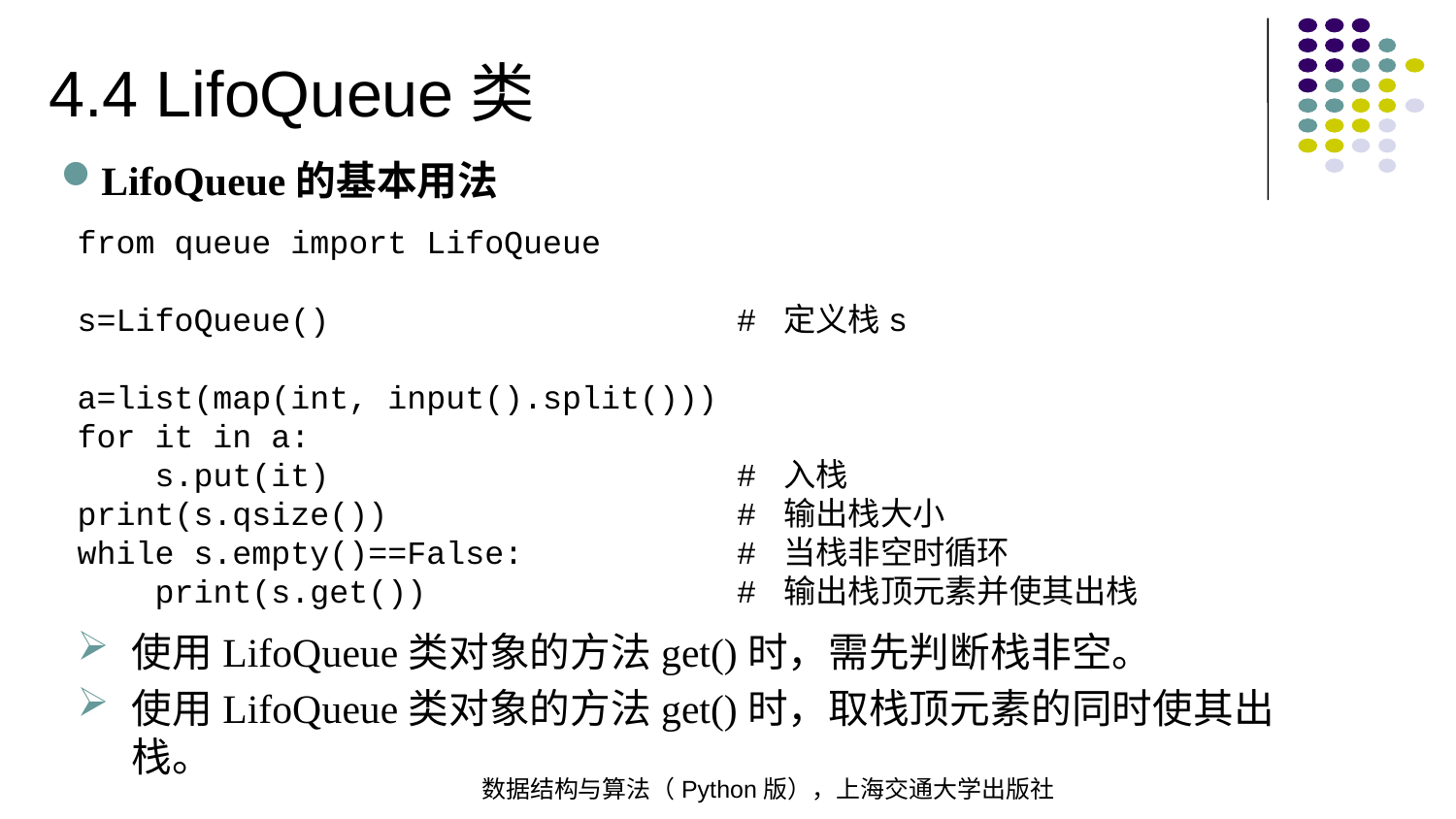

4.4 LifoQueue类
LifoQueue的基本用法
from queue import LifoQueue

s=LifoQueue()                     # 定义栈s

a=list(map(int, input().split()))
for it in a:
    s.put(it)                     # 入栈
print(s.qsize())                  # 输出栈大小
while s.empty()==False:           # 当栈非空时循环
    print(s.get())                # 输出栈顶元素并使其出栈
使用LifoQueue类对象的方法get()时，需先判断栈非空。
使用LifoQueue类对象的方法get()时，取栈顶元素的同时使其出栈。